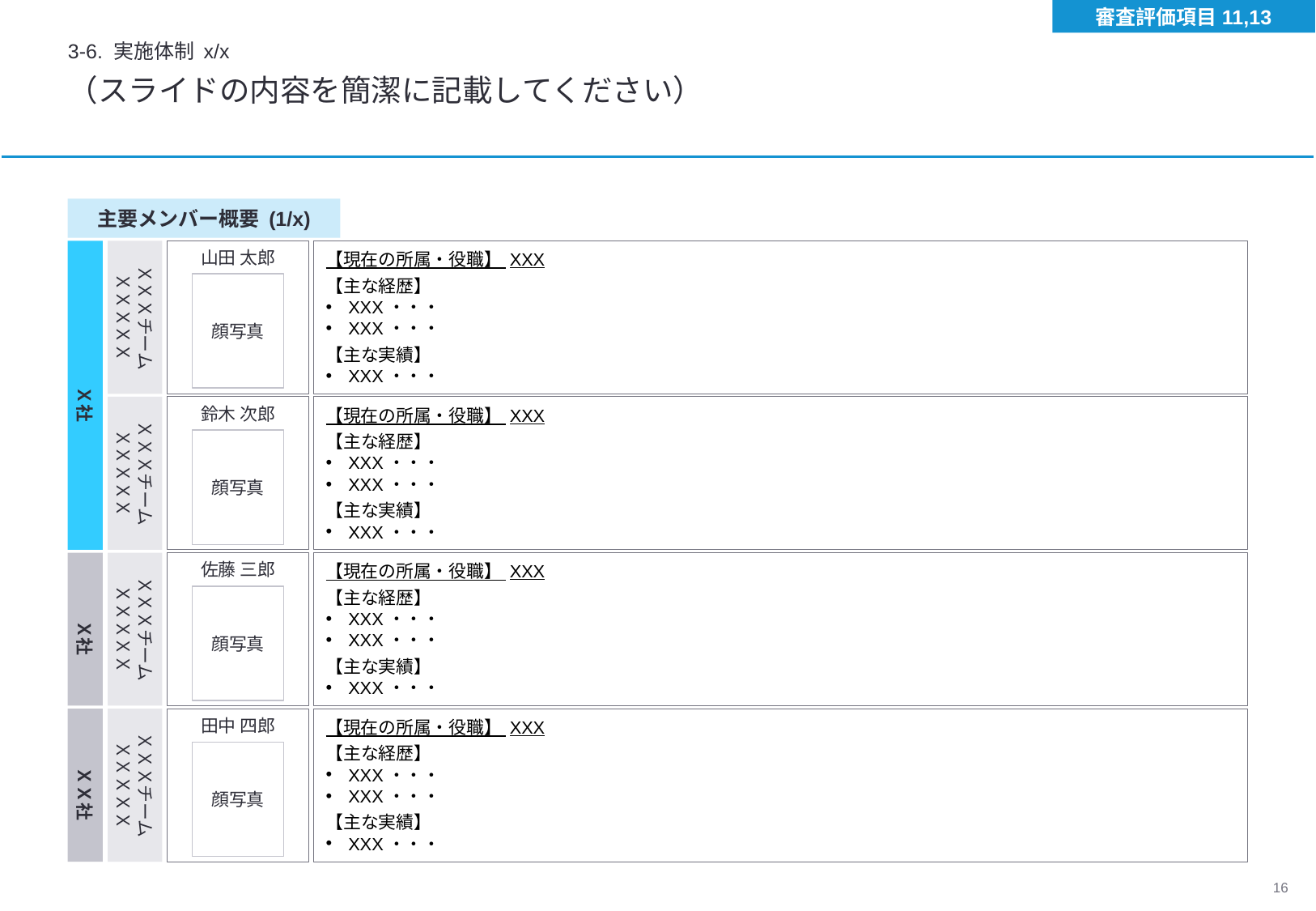

審査評価項目11,13
3-6. 実施体制 x/x
（スライドの内容を簡潔に記載してください）
主要メンバー概要 (1/x)
　Ｘ社
山田 太郎
ＸＸＸチーム
ＸＸＸＸＸ
【現在の所属・役職】 XXX
【主な経歴】
XXX・・・
XXX・・・
【主な実績】
XXX・・・
顔写真
ＸＸＸチーム
ＸＸＸＸＸ
鈴木 次郎
【現在の所属・役職】 XXX
【主な経歴】
XXX・・・
XXX・・・
【主な実績】
XXX・・・
顔写真
佐藤 三郎
ＸＸＸチーム
ＸＸＸＸＸ
【現在の所属・役職】 XXX
【主な経歴】
XXX・・・
XXX・・・
【主な実績】
XXX・・・
顔写真
　Ｘ社
　ＸＸ社
田中 四郎
ＸＸＸチーム
ＸＸＸＸＸ
【現在の所属・役職】 XXX
【主な経歴】
XXX・・・
XXX・・・
【主な実績】
XXX・・・
顔写真